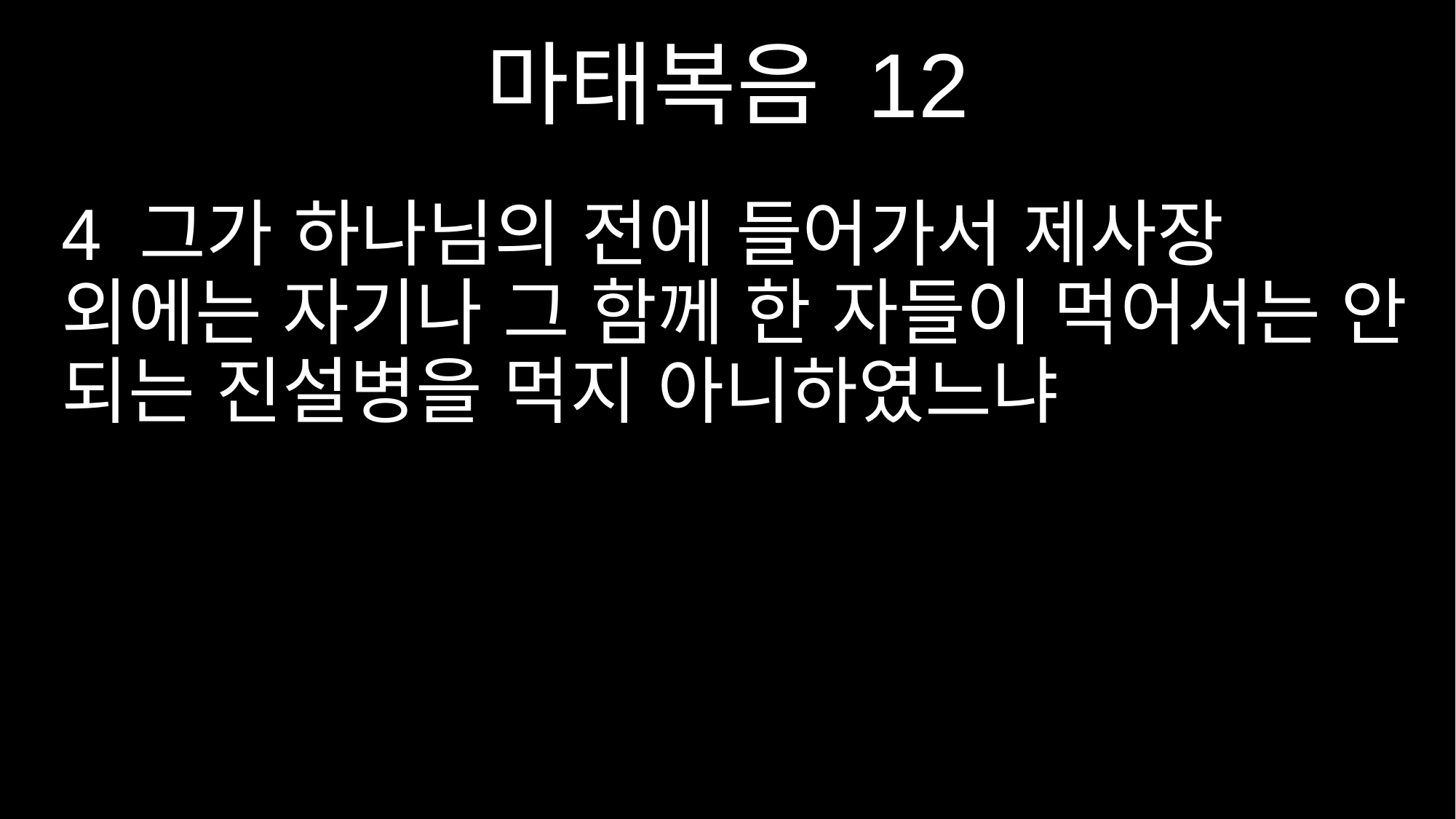

마태복음 12
4 그가 하나님의 전에 들어가서 제사장 외에는 자기나 그 함께 한 자들이 먹어서는 안 되는 진설병을 먹지 아니하였느냐